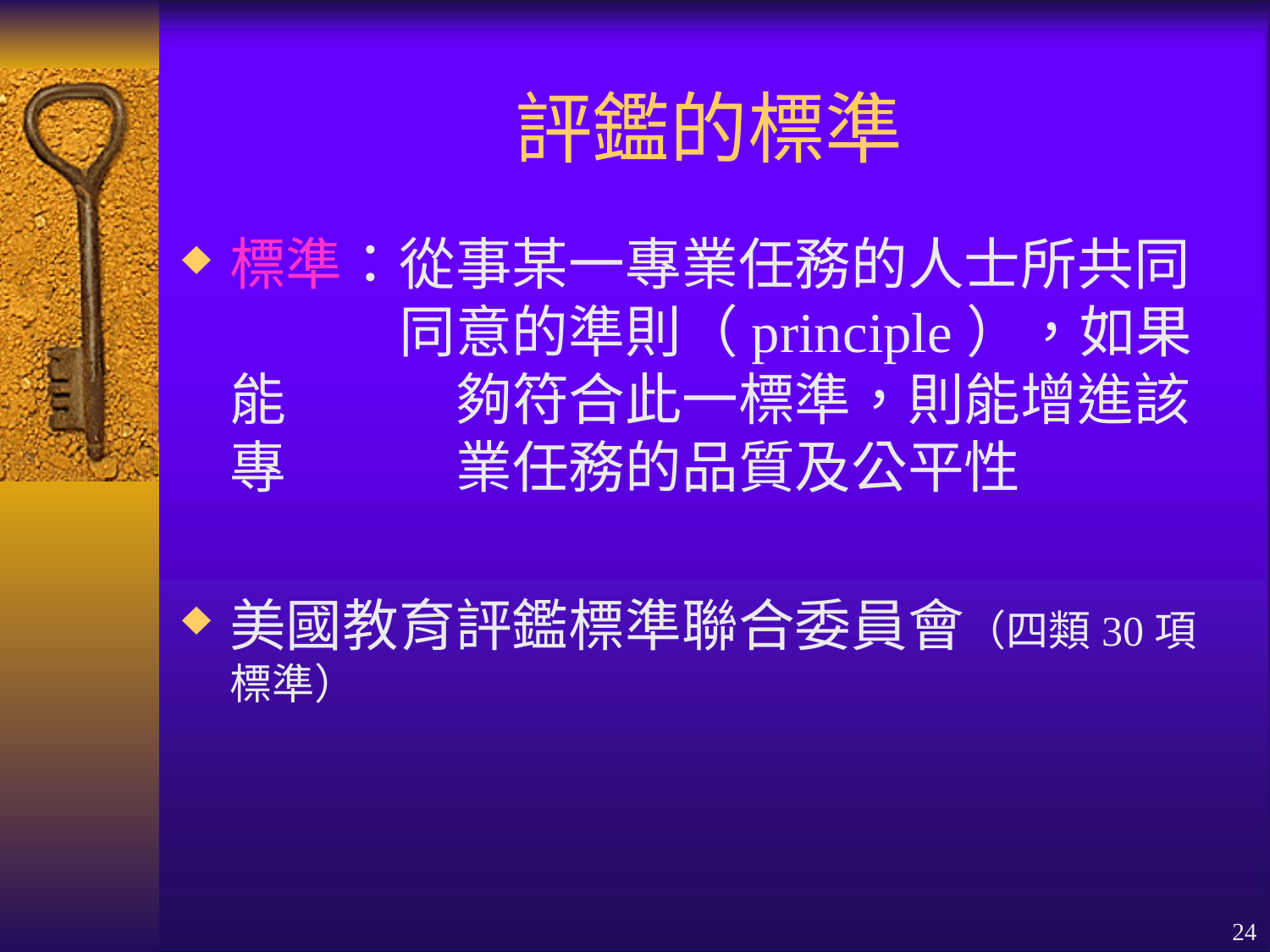

# 評鑑的標準
標準：從事某一專業任務的人士所共同　　　同意的準則（principle），如果能　　　夠符合此一標準，則能增進該專　　　業任務的品質及公平性

美國教育評鑑標準聯合委員會（四類30項標準）
24